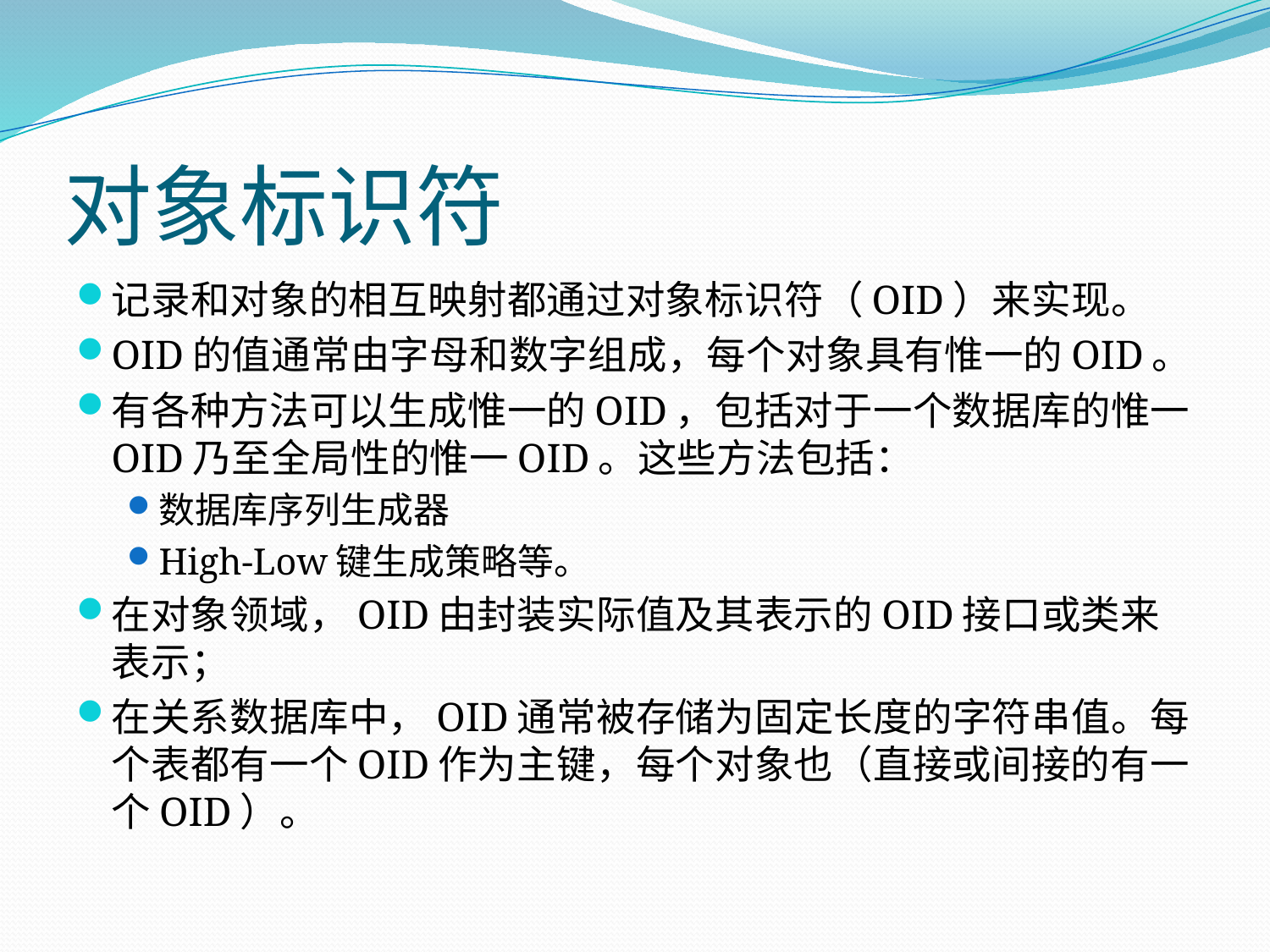

# 对象标识符
记录和对象的相互映射都通过对象标识符（OID）来实现。
OID的值通常由字母和数字组成，每个对象具有惟一的OID。
有各种方法可以生成惟一的OID，包括对于一个数据库的惟一OID乃至全局性的惟一OID。这些方法包括：
数据库序列生成器
High-Low键生成策略等。
在对象领域，OID由封装实际值及其表示的OID接口或类来表示；
在关系数据库中，OID通常被存储为固定长度的字符串值。每个表都有一个OID作为主键，每个对象也（直接或间接的有一个OID）。